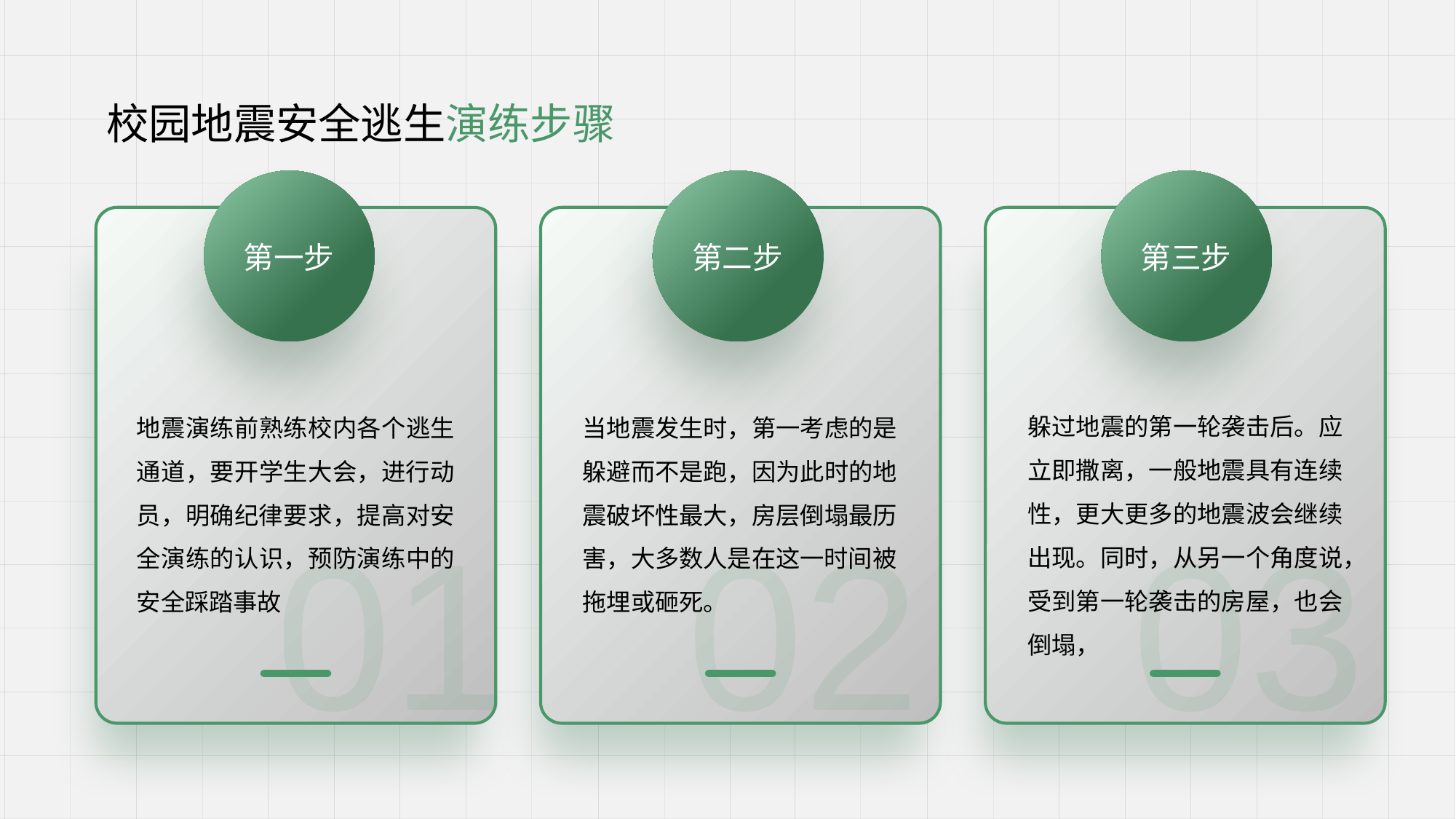

校园地震安全逃生演练步骤

01

02

03
第一步
第二步
第三步
躲过地震的第一轮袭击后。应立即撒离，一般地震具有连续性，更大更多的地震波会继续出现。同时，从另一个角度说，受到第一轮袭击的房屋，也会倒塌，
当地震发生时，第一考虑的是躲避而不是跑，因为此时的地震破坏性最大，房层倒塌最历害，大多数人是在这一时间被拖埋或砸死。
地震演练前熟练校内各个逃生通道，要开学生大会，进行动员，明确纪律要求，提高对安全演练的认识，预防演练中的安全踩踏事故